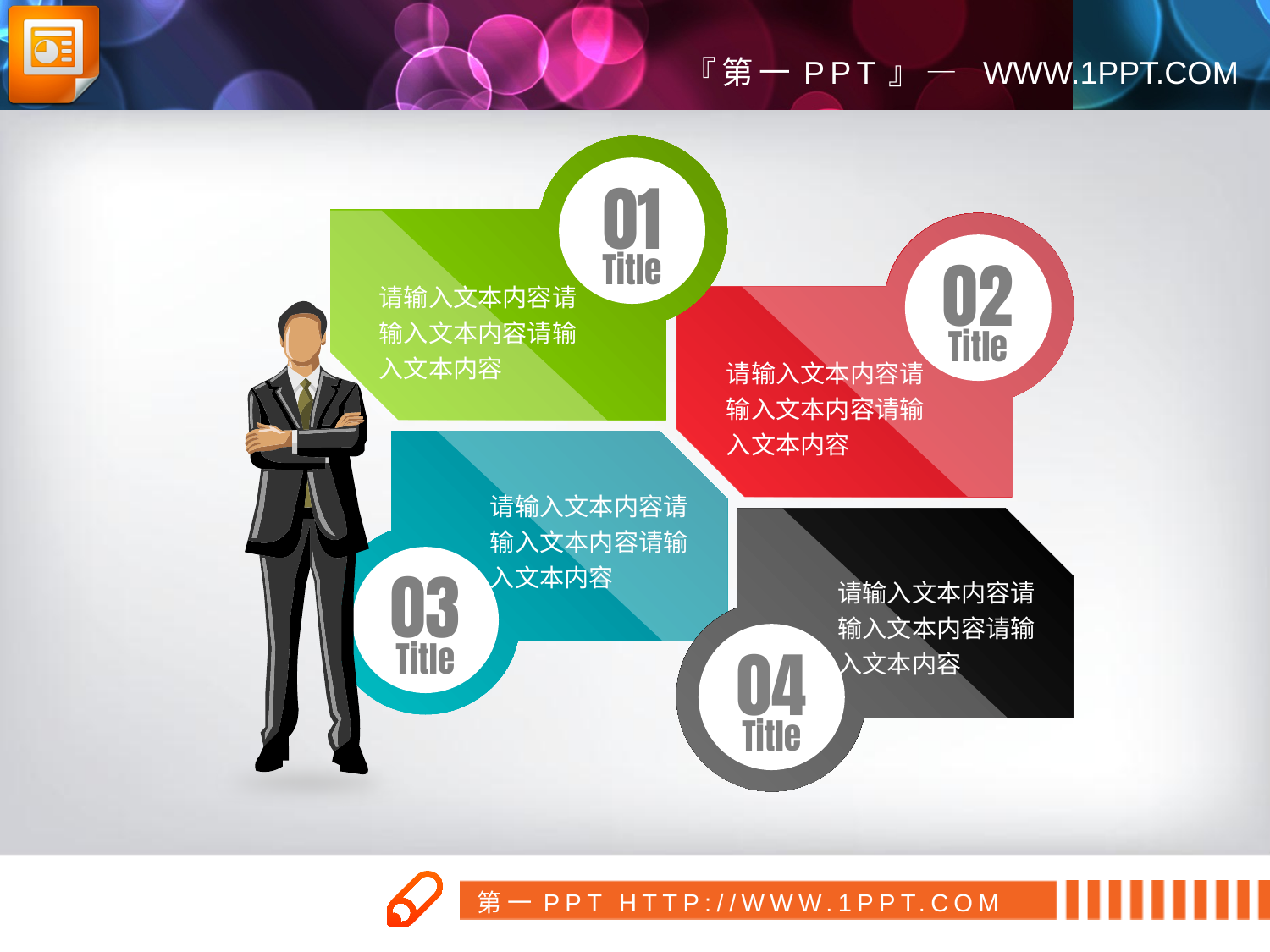

01
Title
请输入文本内容请输入文本内容请输入文本内容

02
Title
请输入文本内容请输入文本内容请输入文本内容

请输入文本内容请输入文本内容请输入文本内容
03
Title

请输入文本内容请输入文本内容请输入文本内容
04
Title